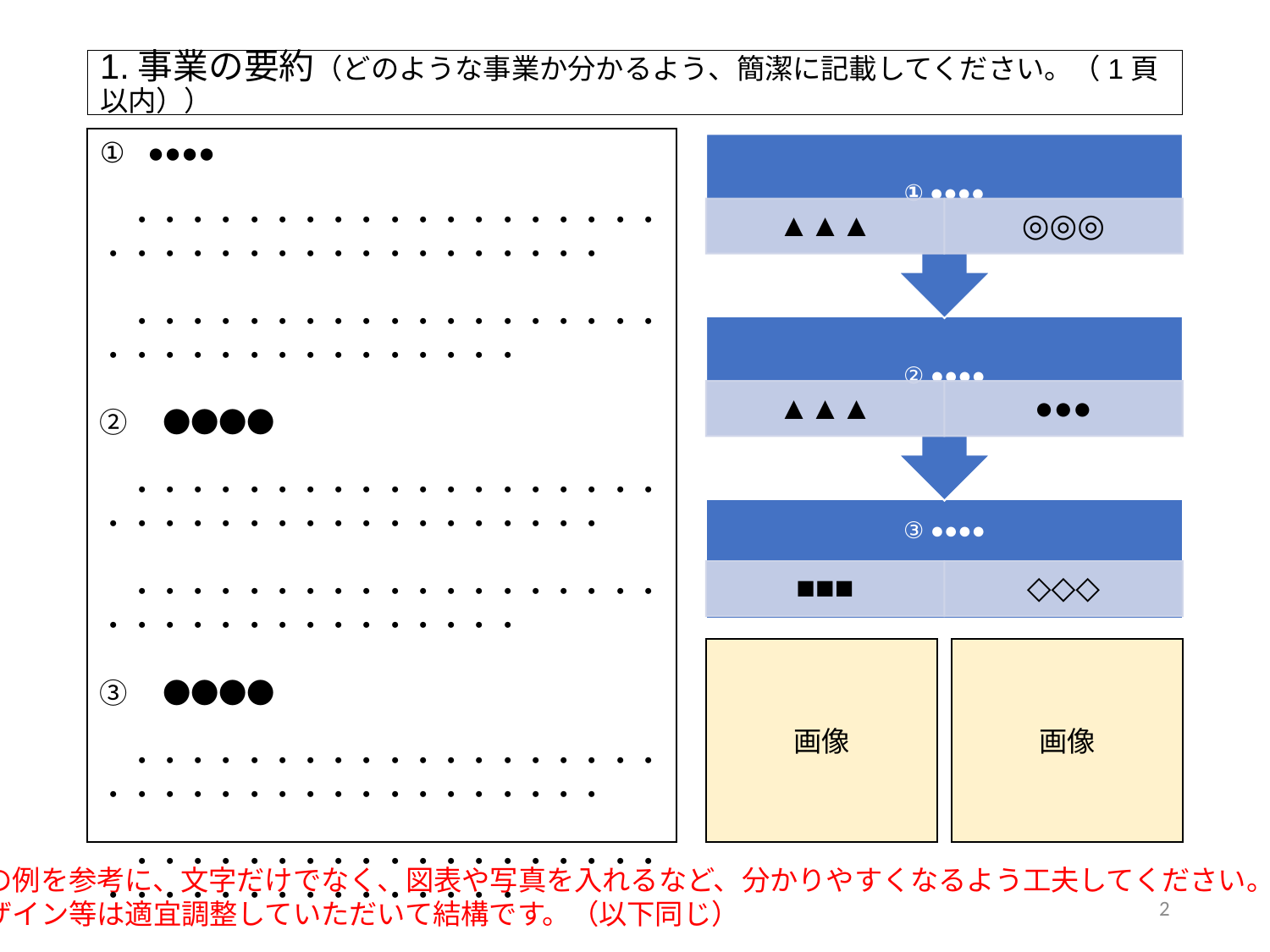

# 1.事業の要約（どのような事業か分かるよう、簡潔に記載してください。（1頁以内））
●●●●
　　・・・・・・・・・・・・・・・・・・・・・・・・・・・・・・・・・・・・・
　　・・・・・・・・・・・・・・・・・・・・・・・・・・・・・・・・・・

②　●●●●
　　・・・・・・・・・・・・・・・・・・・・・・・・・・・・・・・・・・・・・
　　・・・・・・・・・・・・・・・・・・・・・・・・・・・・・・・・・・

③　●●●●
　　・・・・・・・・・・・・・・・・・・・・・・・・・・・・・・・・・・・・・
　　・・・・・・・・・・・・・・・・・・・・・・・・・・・・・・・・・・

③ ●●●●
■■■
◇◇◇
② ●●●●
▲▲▲
●●●
① ●●●●
▲▲▲
◎◎◎
画像
画像
※上の例を参考に、文字だけでなく、図表や写真を入れるなど、分かりやすくなるよう工夫してください。
※デザイン等は適宜調整していただいて結構です。（以下同じ）
2